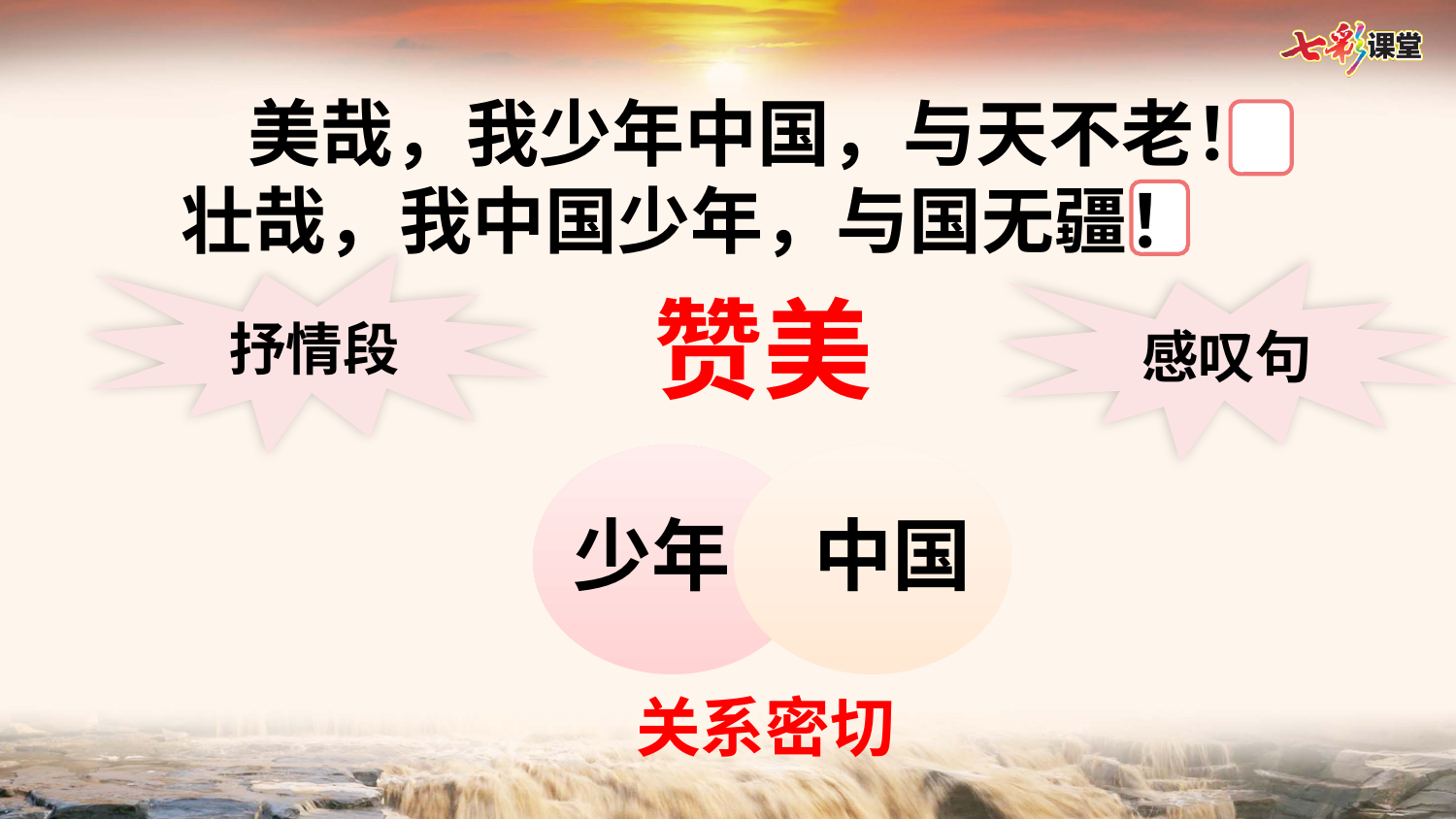

美哉，我少年中国，与天不老！壮哉，我中国少年，与国无疆！

抒情段
感叹句
赞美
中国
少年
关系密切